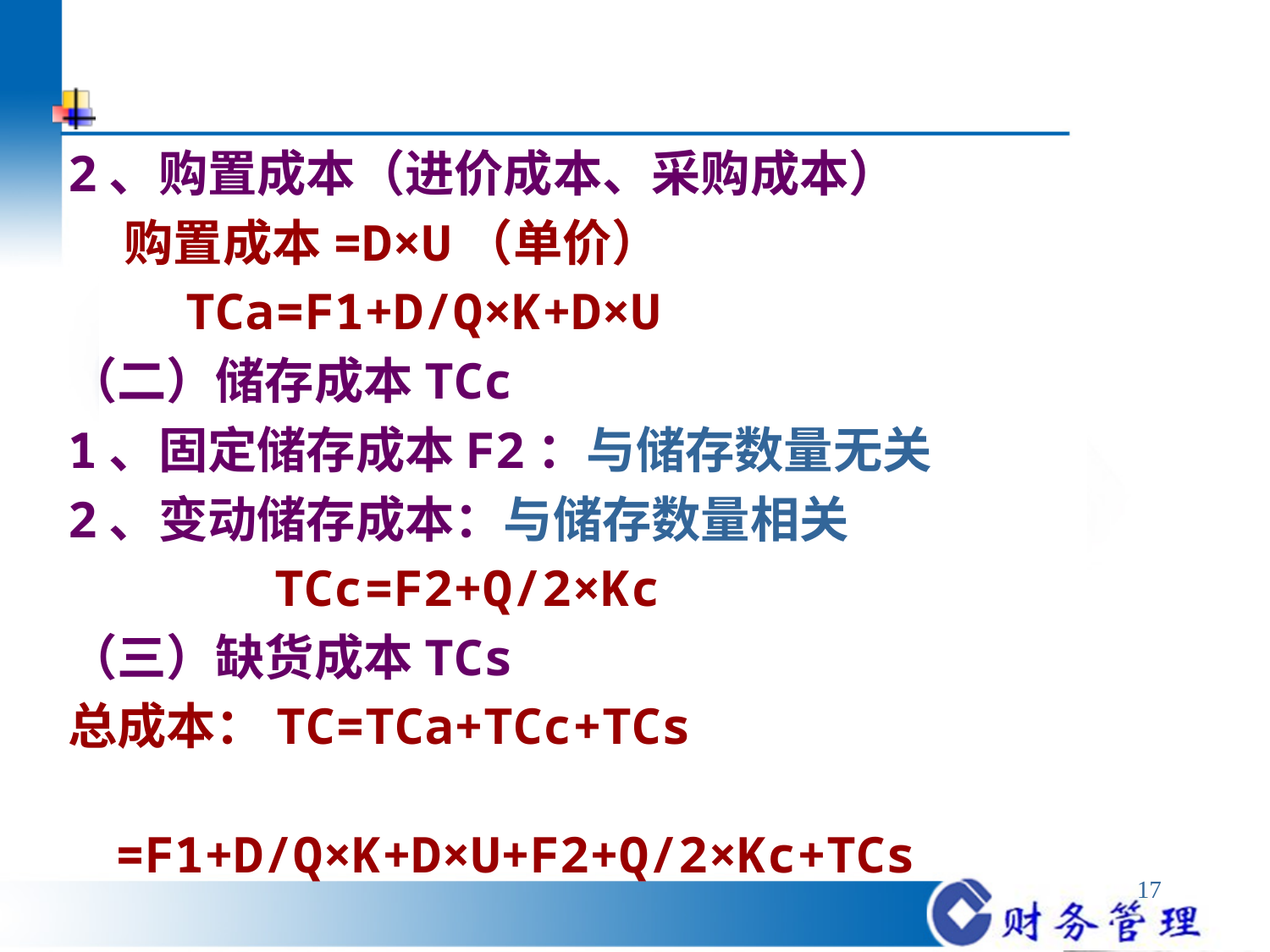

#
2、购置成本（进价成本、采购成本）
    购置成本=D×U（单价）
    TCa=F1+D/Q×K+D×U
（二）储存成本TCc
1、固定储存成本F2：与储存数量无关
2、变动储存成本：与储存数量相关
       TCc=F2+Q/2×Kc
（三）缺货成本TCs
总成本：TC=TCa+TCc+TCs
          =F1+D/Q×K+D×U+F2+Q/2×Kc+TCs

17